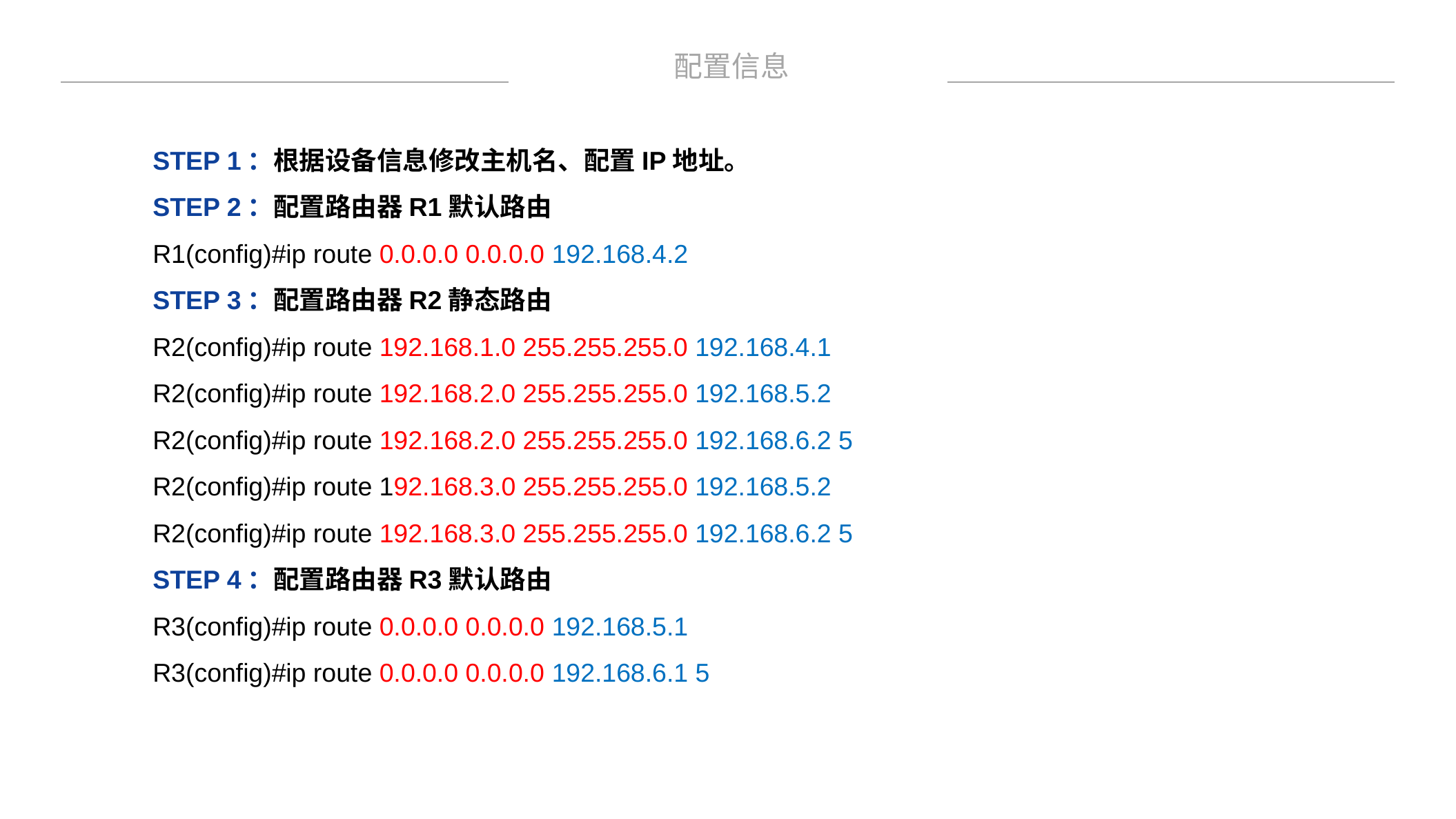

配置信息
STEP 1：根据设备信息修改主机名、配置IP地址。
STEP 2：配置路由器R1默认路由
R1(config)#ip route 0.0.0.0 0.0.0.0 192.168.4.2
STEP 3：配置路由器R2静态路由
R2(config)#ip route 192.168.1.0 255.255.255.0 192.168.4.1
R2(config)#ip route 192.168.2.0 255.255.255.0 192.168.5.2
R2(config)#ip route 192.168.2.0 255.255.255.0 192.168.6.2 5
R2(config)#ip route 192.168.3.0 255.255.255.0 192.168.5.2
R2(config)#ip route 192.168.3.0 255.255.255.0 192.168.6.2 5
STEP 4：配置路由器R3默认路由
R3(config)#ip route 0.0.0.0 0.0.0.0 192.168.5.1
R3(config)#ip route 0.0.0.0 0.0.0.0 192.168.6.1 5